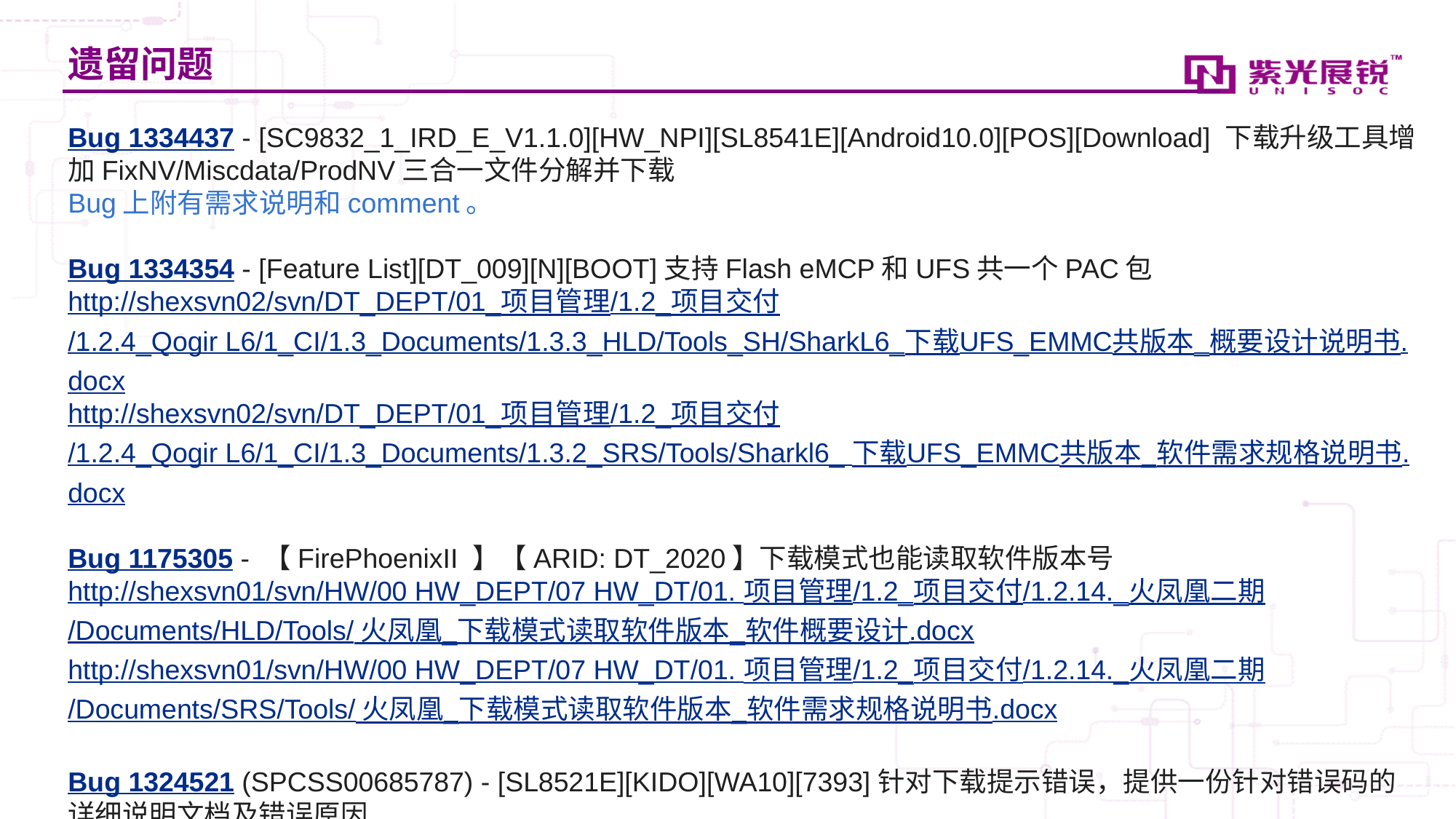

# 遗留问题
Bug 1334437 - [SC9832_1_IRD_E_V1.1.0][HW_NPI][SL8541E][Android10.0][POS][Download] 下载升级工具增加FixNV/Miscdata/ProdNV三合一文件分解并下载
Bug上附有需求说明和comment。

Bug 1334354 - [Feature List][DT_009][N][BOOT]支持Flash eMCP和UFS共一个PAC包
http://shexsvn02/svn/DT_DEPT/01_项目管理/1.2_项目交付/1.2.4_Qogir L6/1_CI/1.3_Documents/1.3.3_HLD/Tools_SH/SharkL6_下载UFS_EMMC共版本_概要设计说明书.docx
http://shexsvn02/svn/DT_DEPT/01_项目管理/1.2_项目交付/1.2.4_Qogir L6/1_CI/1.3_Documents/1.3.2_SRS/Tools/Sharkl6_ 下载UFS_EMMC共版本_软件需求规格说明书.docx

Bug 1175305 - 【FirePhoenixII 】【ARID: DT_2020】下载模式也能读取软件版本号
http://shexsvn01/svn/HW/00 HW_DEPT/07 HW_DT/01. 项目管理/1.2_项目交付/1.2.14._火凤凰二期/Documents/HLD/Tools/ 火凤凰_下载模式读取软件版本_软件概要设计.docx
http://shexsvn01/svn/HW/00 HW_DEPT/07 HW_DT/01. 项目管理/1.2_项目交付/1.2.14._火凤凰二期/Documents/SRS/Tools/ 火凤凰_下载模式读取软件版本_软件需求规格说明书.docx

Bug 1324521 (SPCSS00685787) - [SL8521E][KIDO][WA10][7393]针对下载提示错误，提供一份针对错误码的详细说明文档及错误原因
将BMError.ini中错误对照代码描述下，基本上就是翻译下